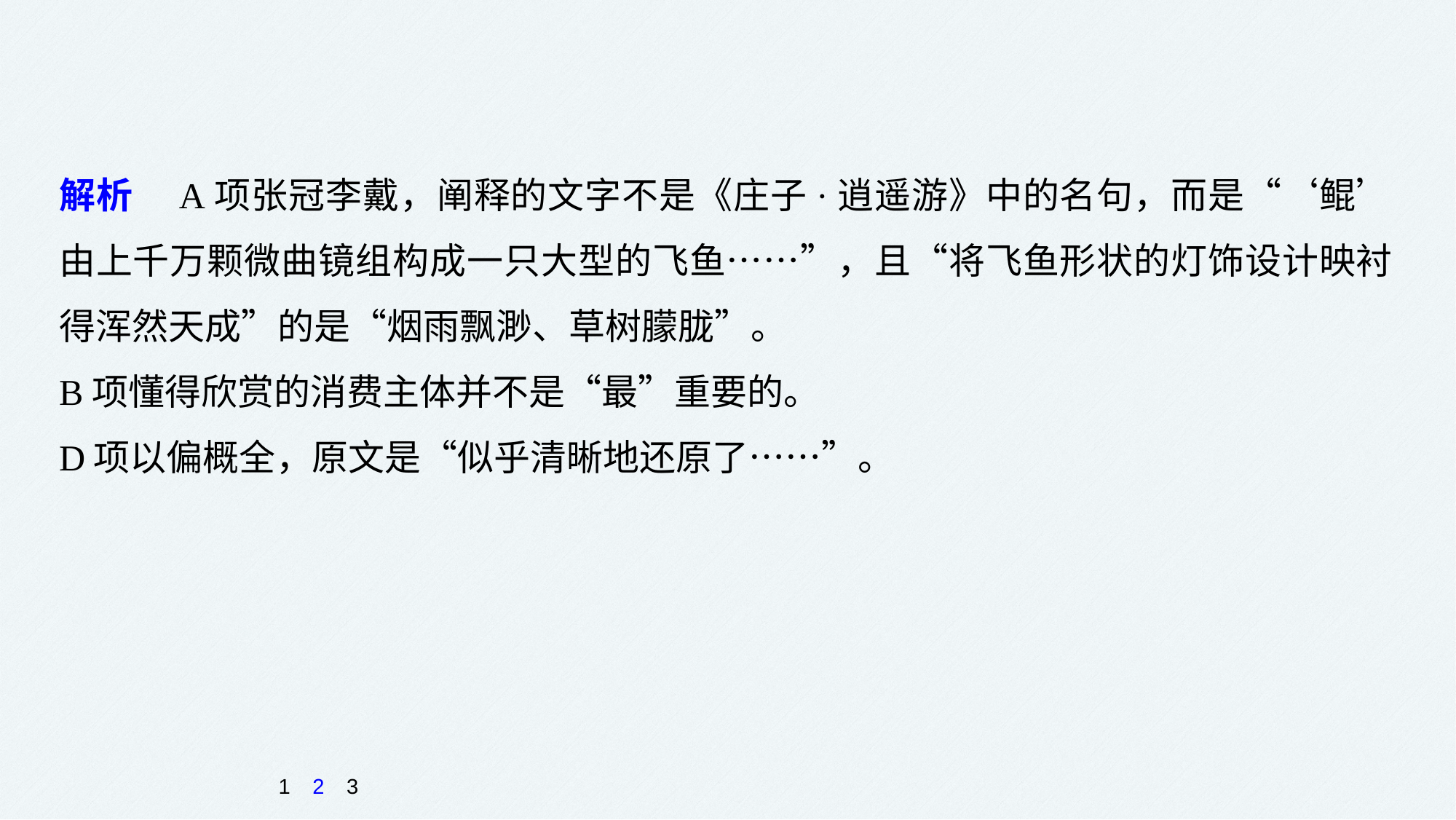

解析　A项张冠李戴，阐释的文字不是《庄子·逍遥游》中的名句，而是“‘鲲’由上千万颗微曲镜组构成一只大型的飞鱼……”，且“将飞鱼形状的灯饰设计映衬得浑然天成”的是“烟雨飘渺、草树朦胧”。
B项懂得欣赏的消费主体并不是“最”重要的。
D项以偏概全，原文是“似乎清晰地还原了……”。
1
2
3